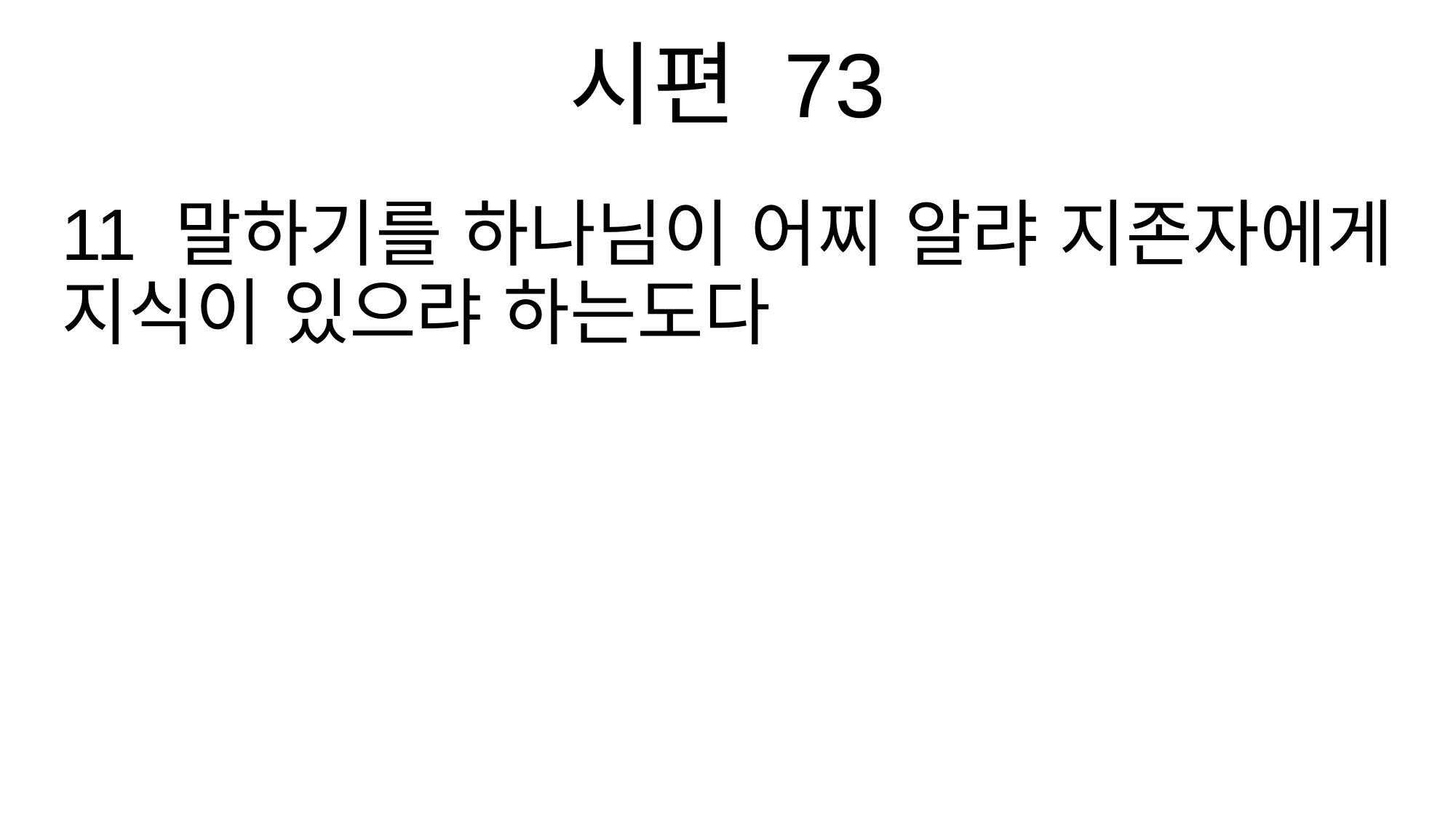

시편 73
11 말하기를 하나님이 어찌 알랴 지존자에게 지식이 있으랴 하는도다